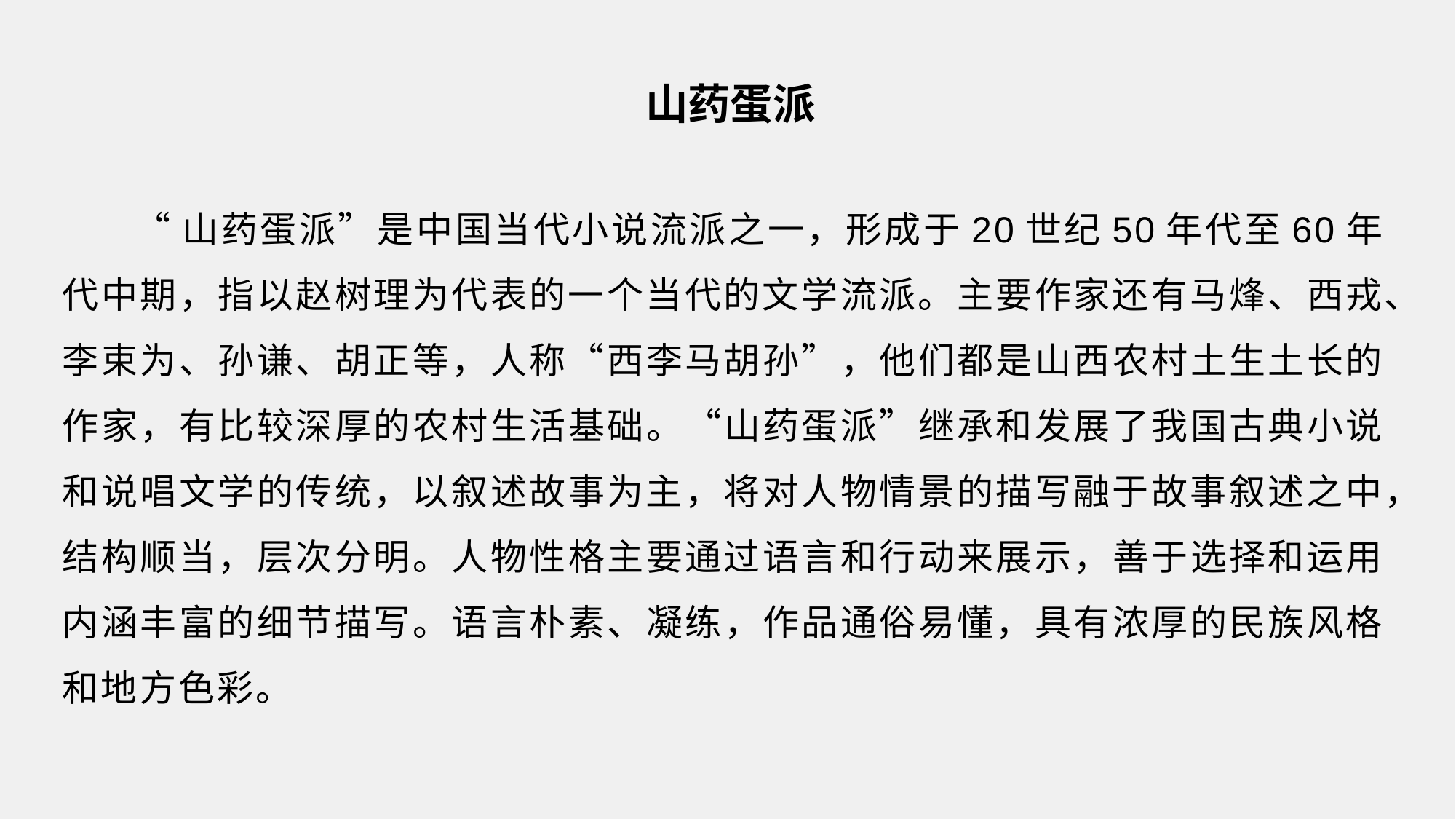

山药蛋派
 “山药蛋派”是中国当代小说流派之一，形成于20世纪50年代至60年代中期，指以赵树理为代表的一个当代的文学流派。主要作家还有马烽、西戎、李束为、孙谦、胡正等，人称“西李马胡孙”，他们都是山西农村土生土长的作家，有比较深厚的农村生活基础。“山药蛋派”继承和发展了我国古典小说和说唱文学的传统，以叙述故事为主，将对人物情景的描写融于故事叙述之中，结构顺当，层次分明。人物性格主要通过语言和行动来展示，善于选择和运用内涵丰富的细节描写。语言朴素、凝练，作品通俗易懂，具有浓厚的民族风格和地方色彩。